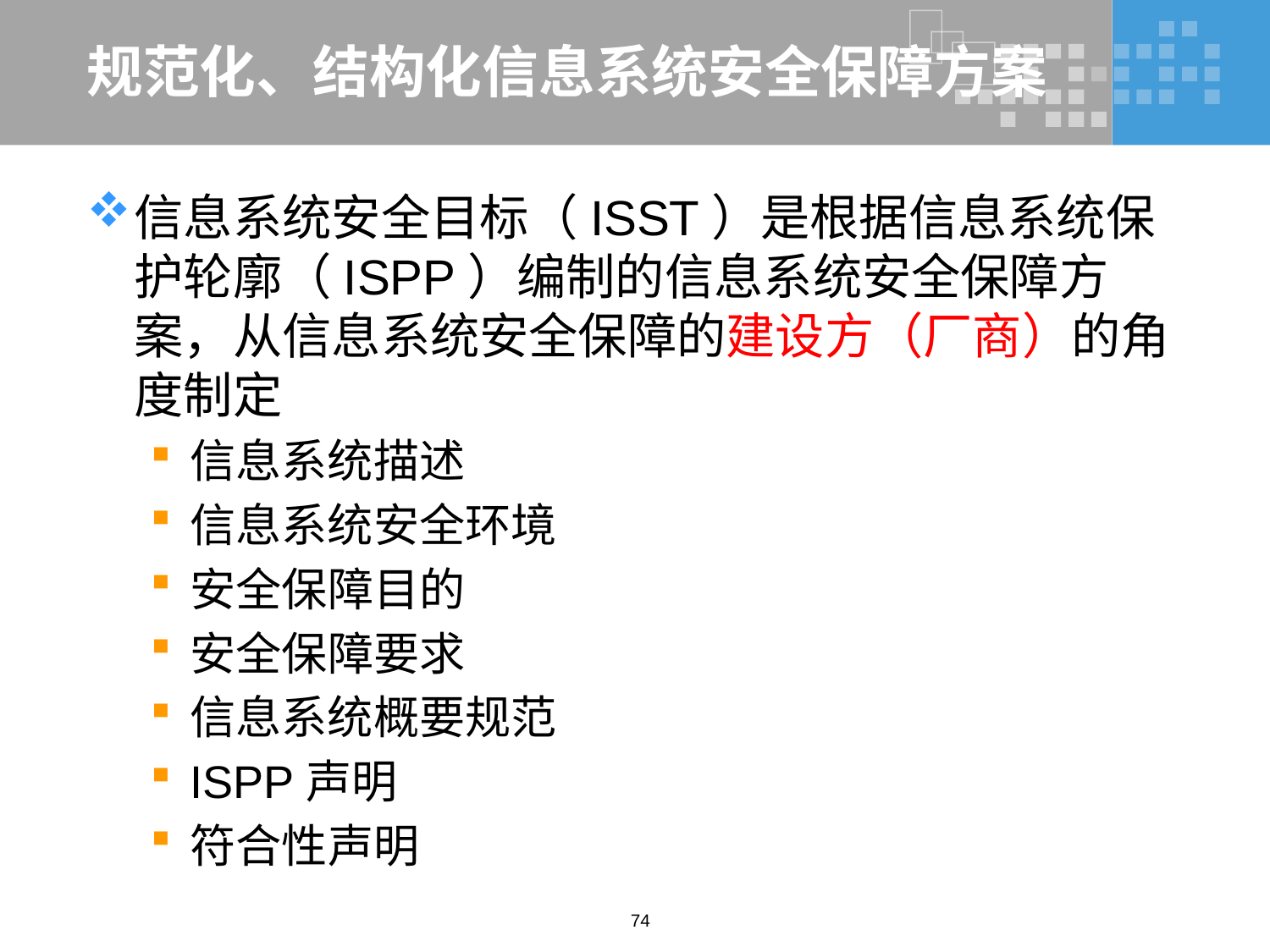

# 规范化、结构化信息系统安全保障方案
信息系统安全目标（ISST）是根据信息系统保护轮廓（ISPP）编制的信息系统安全保障方案，从信息系统安全保障的建设方（厂商）的角度制定
信息系统描述
信息系统安全环境
安全保障目的
安全保障要求
信息系统概要规范
ISPP声明
符合性声明

74